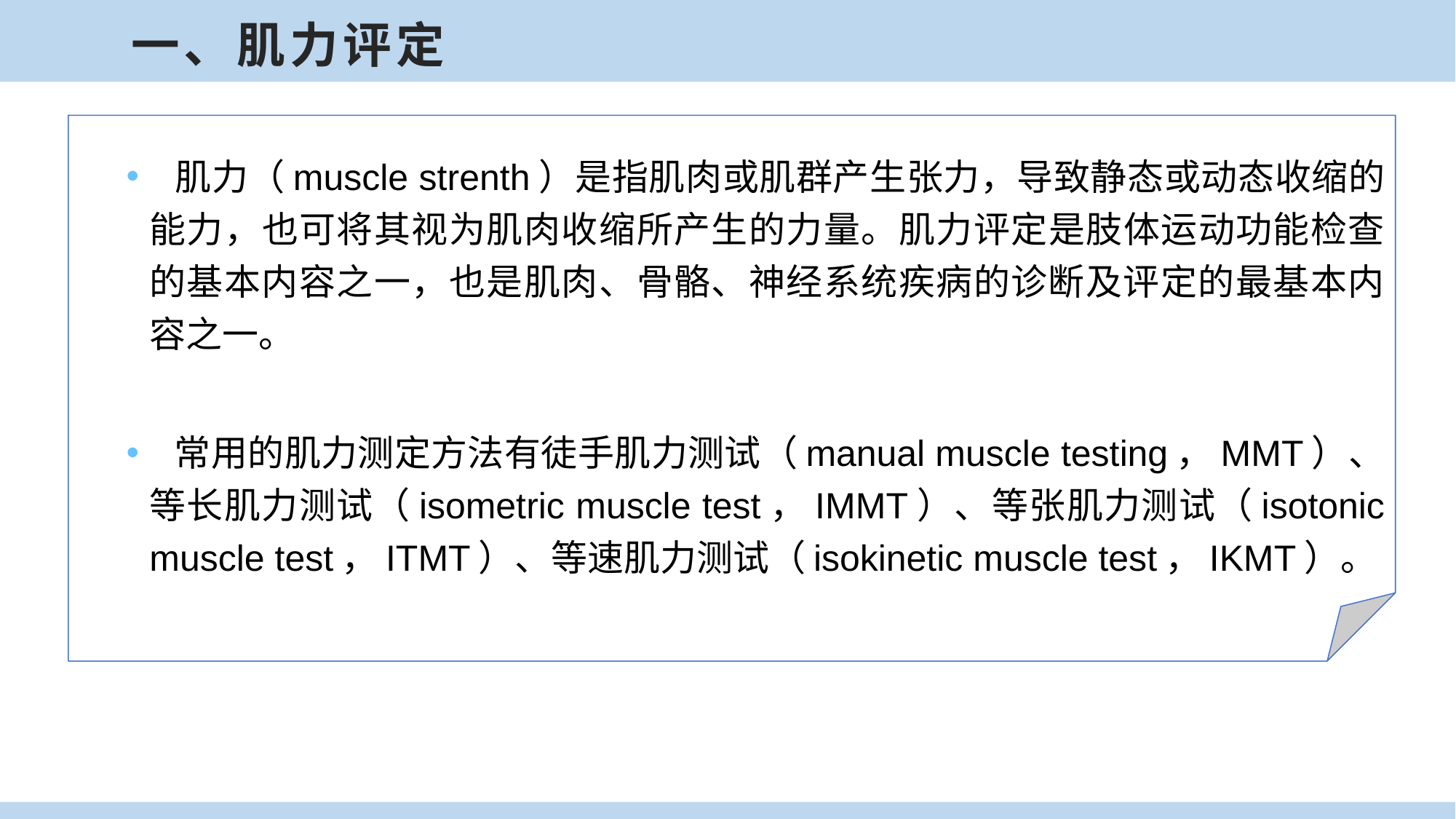

一、肌力评定

  肌力（muscle strenth）是指肌肉或肌群产生张力，导致静态或动态收缩的能力，也可将其视为肌肉收缩所产生的力量。肌力评定是肢体运动功能检查的基本内容之一，也是肌肉、骨骼、神经系统疾病的诊断及评定的最基本内容之一。

  常用的肌力测定方法有徒手肌力测试（manual muscle testing，MMT）、等长肌力测试（isometric muscle test，IMMT）、等张肌力测试（isotonic muscle test，ITMT）、等速肌力测试（isokinetic muscle test，IKMT）。